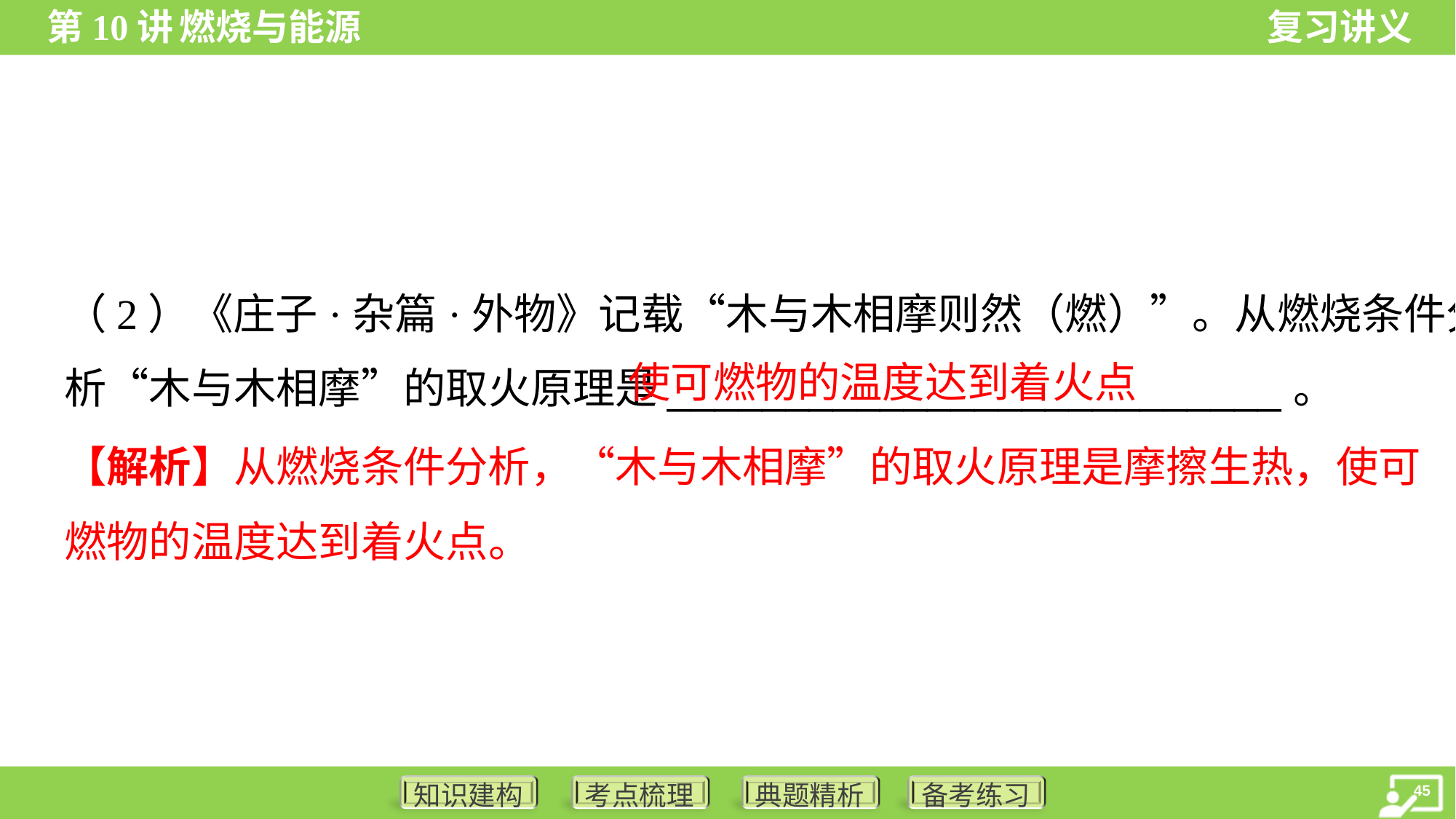

（2）《庄子·杂篇·外物》记载“木与木相摩则然（燃）”。从燃烧条件分
析“木与木相摩”的取火原理是__________________________。
使可燃物的温度达到着火点
【解析】从燃烧条件分析，“木与木相摩”的取火原理是摩擦生热，使可
燃物的温度达到着火点。